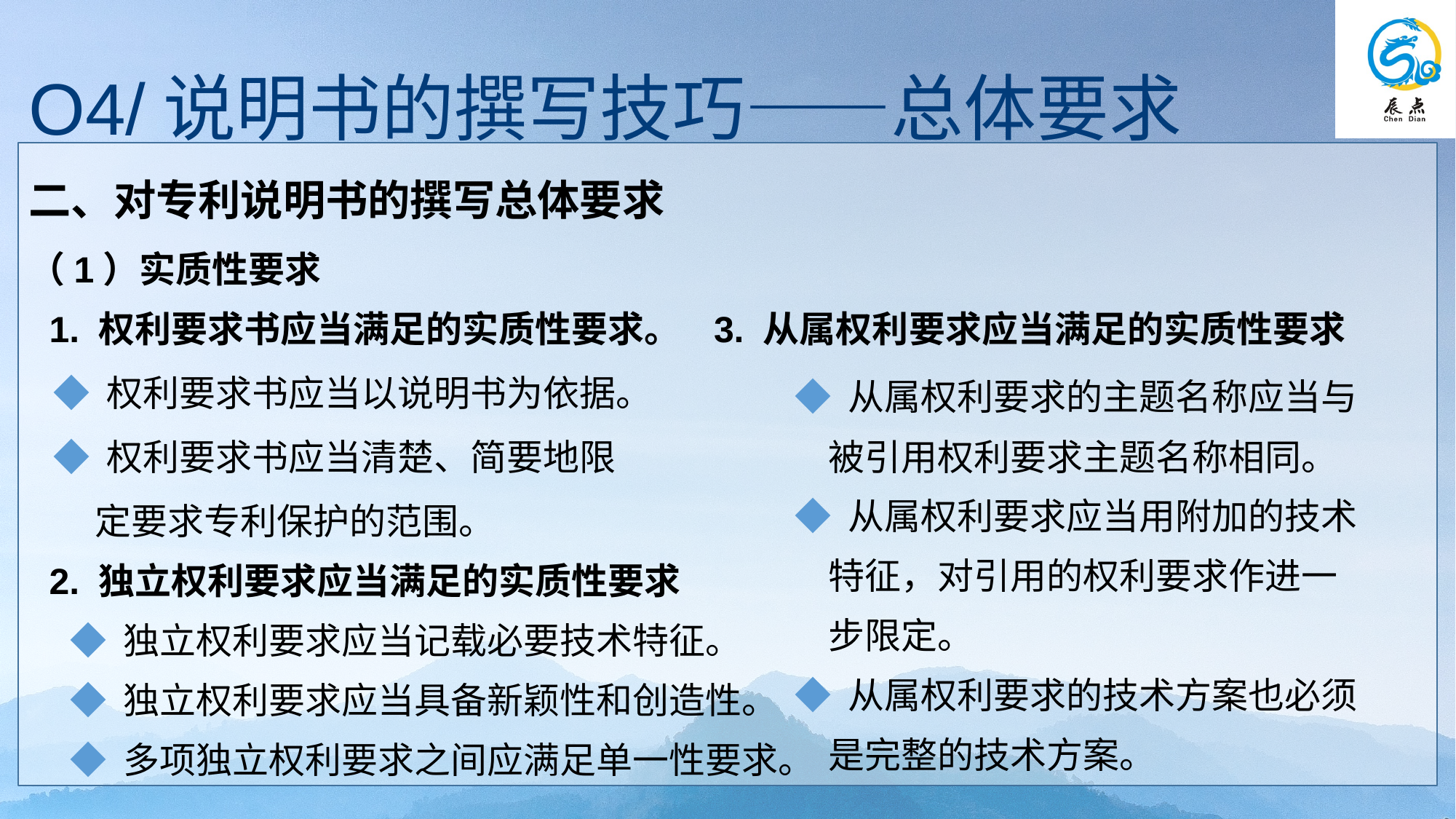

O4/说明书的撰写技巧——总体要求

二、对专利说明书的撰写总体要求
（1）实质性要求
  1. 权利要求书应当满足的实质性要求。   3. 从属权利要求应当满足的实质性要求
   ◆ 权利要求书应当以说明书为依据。
   ◆ 权利要求书应当清楚、简要地限
       定要求专利保护的范围。
  2. 独立权利要求应当满足的实质性要求
     ◆ 独立权利要求应当记载必要技术特征。
     ◆ 独立权利要求应当具备新颖性和创造性。
     ◆ 多项独立权利要求之间应满足单一性要求。
◆ 从属权利要求的主题名称应当与
   被引用权利要求主题名称相同。
◆ 从属权利要求应当用附加的技术
   特征，对引用的权利要求作进一
   步限定。
◆ 从属权利要求的技术方案也必须
   是完整的技术方案。
18